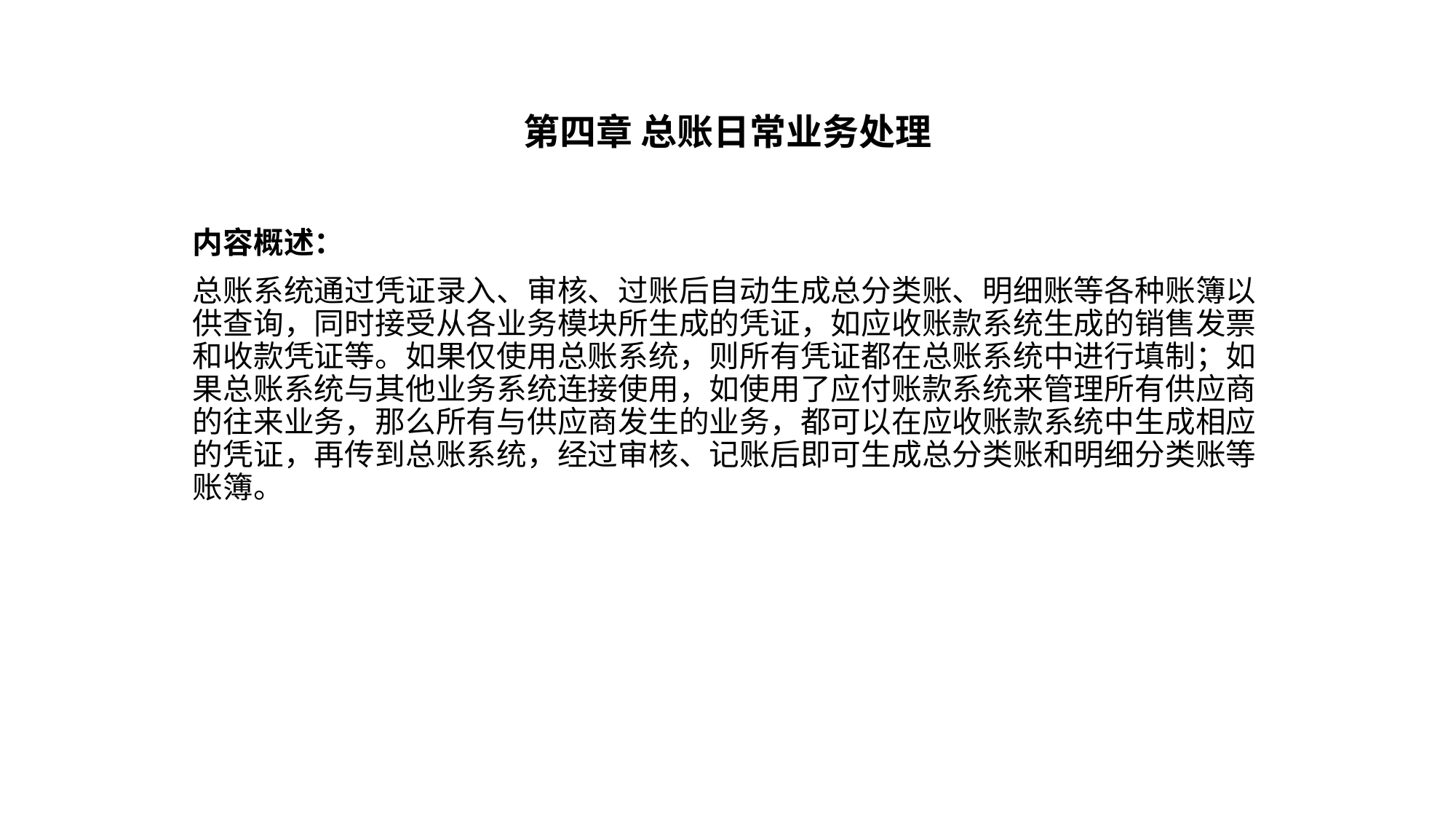

# 第四章 总账日常业务处理
内容概述：
总账系统通过凭证录入、审核、过账后自动生成总分类账、明细账等各种账簿以供查询，同时接受从各业务模块所生成的凭证，如应收账款系统生成的销售发票和收款凭证等。如果仅使用总账系统，则所有凭证都在总账系统中进行填制；如果总账系统与其他业务系统连接使用，如使用了应付账款系统来管理所有供应商的往来业务，那么所有与供应商发生的业务，都可以在应收账款系统中生成相应的凭证，再传到总账系统，经过审核、记账后即可生成总分类账和明细分类账等账簿。